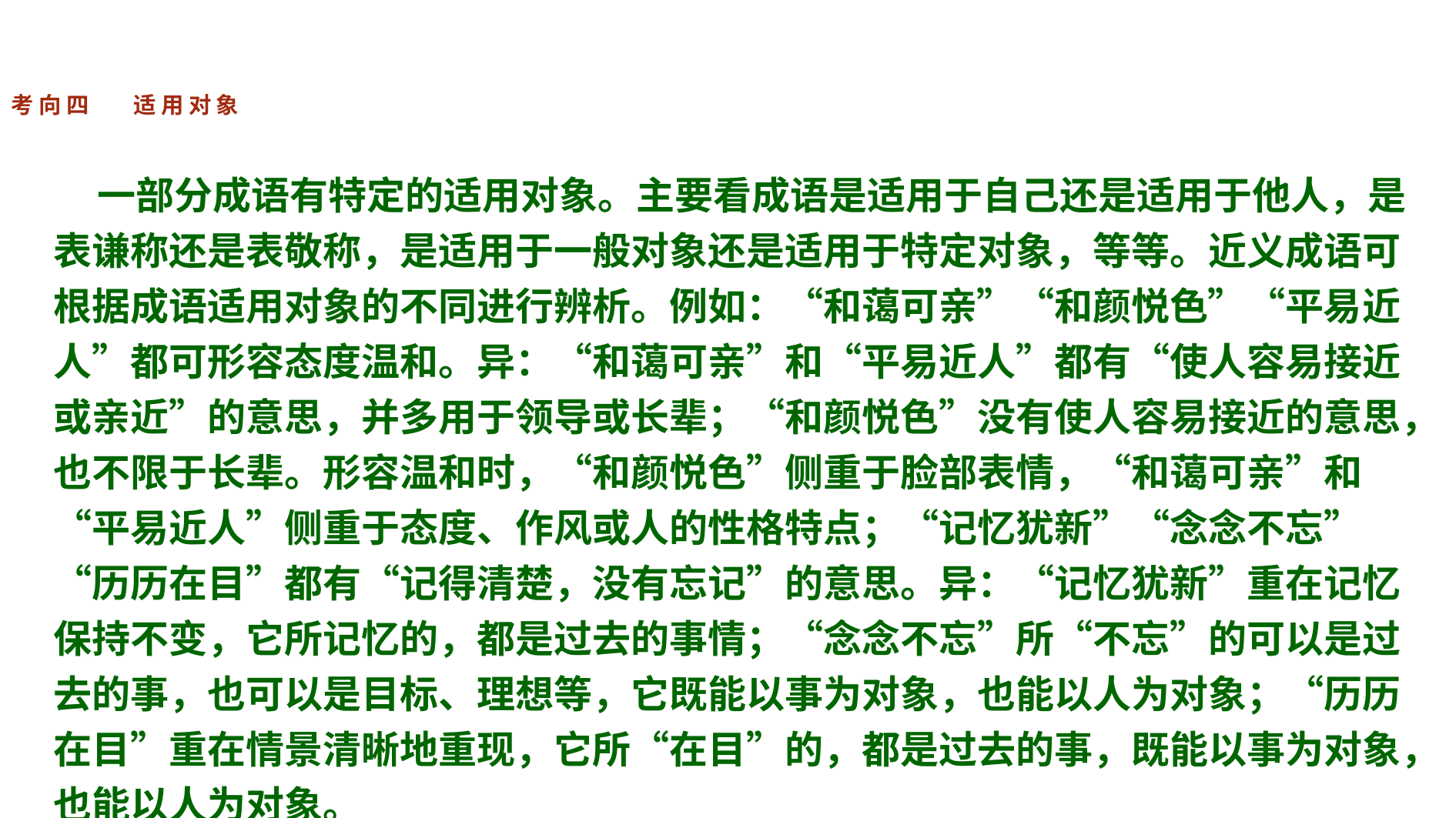

考向四    适用对象
    一部分成语有特定的适用对象。主要看成语是适用于自己还是适用于他人，是表谦称还是表敬称，是适用于一般对象还是适用于特定对象，等等。近义成语可根据成语适用对象的不同进行辨析。例如：“和蔼可亲”“和颜悦色”“平易近人”都可形容态度温和。异：“和蔼可亲”和“平易近人”都有“使人容易接近或亲近”的意思，并多用于领导或长辈；“和颜悦色”没有使人容易接近的意思，也不限于长辈。形容温和时，“和颜悦色”侧重于脸部表情，“和蔼可亲”和“平易近人”侧重于态度、作风或人的性格特点；“记忆犹新”“念念不忘”“历历在目”都有“记得清楚，没有忘记”的意思。异：“记忆犹新”重在记忆保持不变，它所记忆的，都是过去的事情；“念念不忘”所“不忘”的可以是过去的事，也可以是目标、理想等，它既能以事为对象，也能以人为对象；“历历在目”重在情景清晰地重现，它所“在目”的，都是过去的事，既能以事为对象，也能以人为对象。